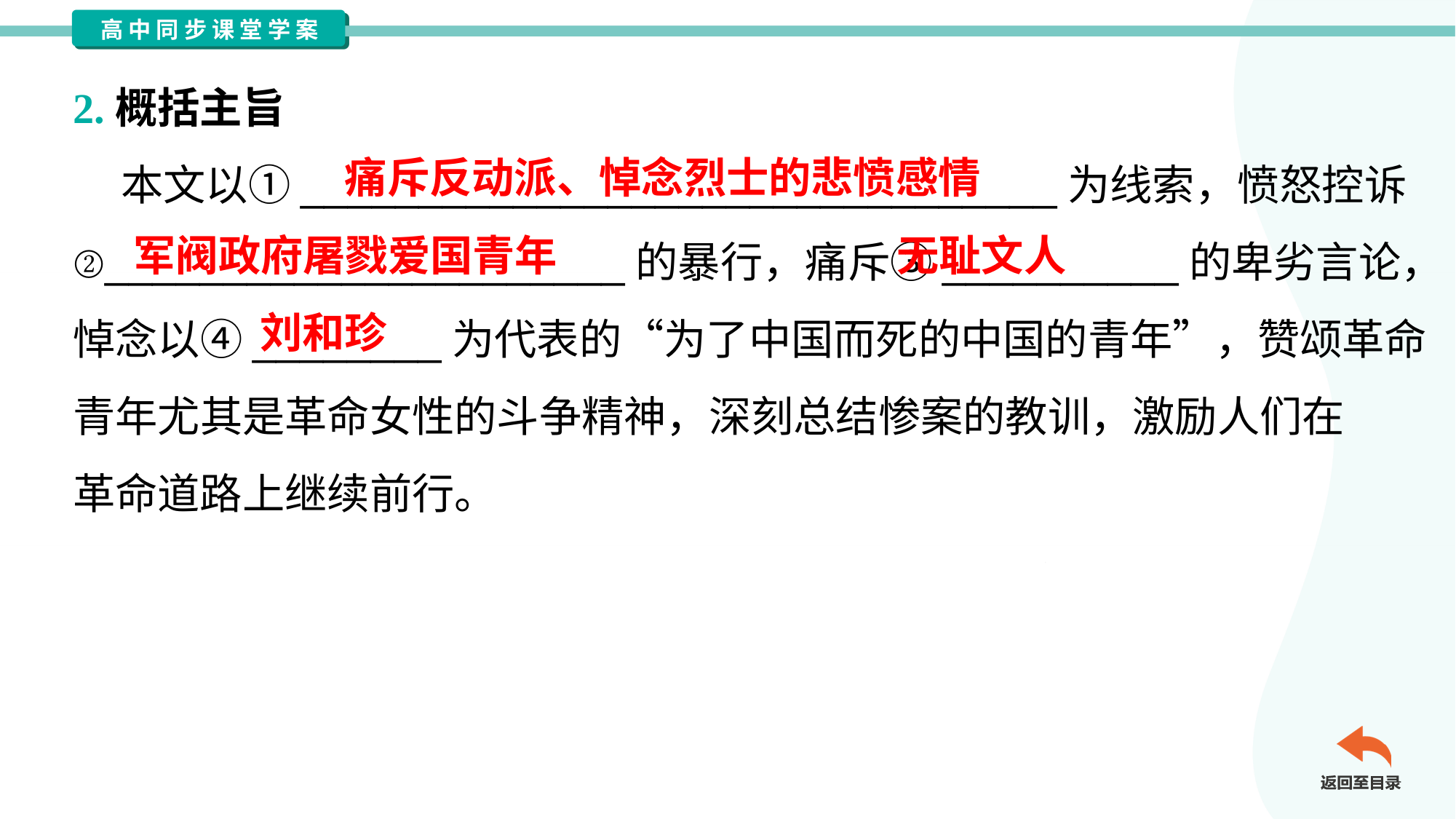

2.概括主旨
痛斥反动派、悼念烈士的悲愤感情
    本文以①________________________________为线索，愤怒控诉
②______________________的暴行，痛斥③__________的卑劣言论，
悼念以④________为代表的“为了中国而死的中国的青年”，赞颂革命
青年尤其是革命女性的斗争精神，深刻总结惨案的教训，激励人们在
革命道路上继续前行。
军阀政府屠戮爱国青年
无耻文人
刘和珍